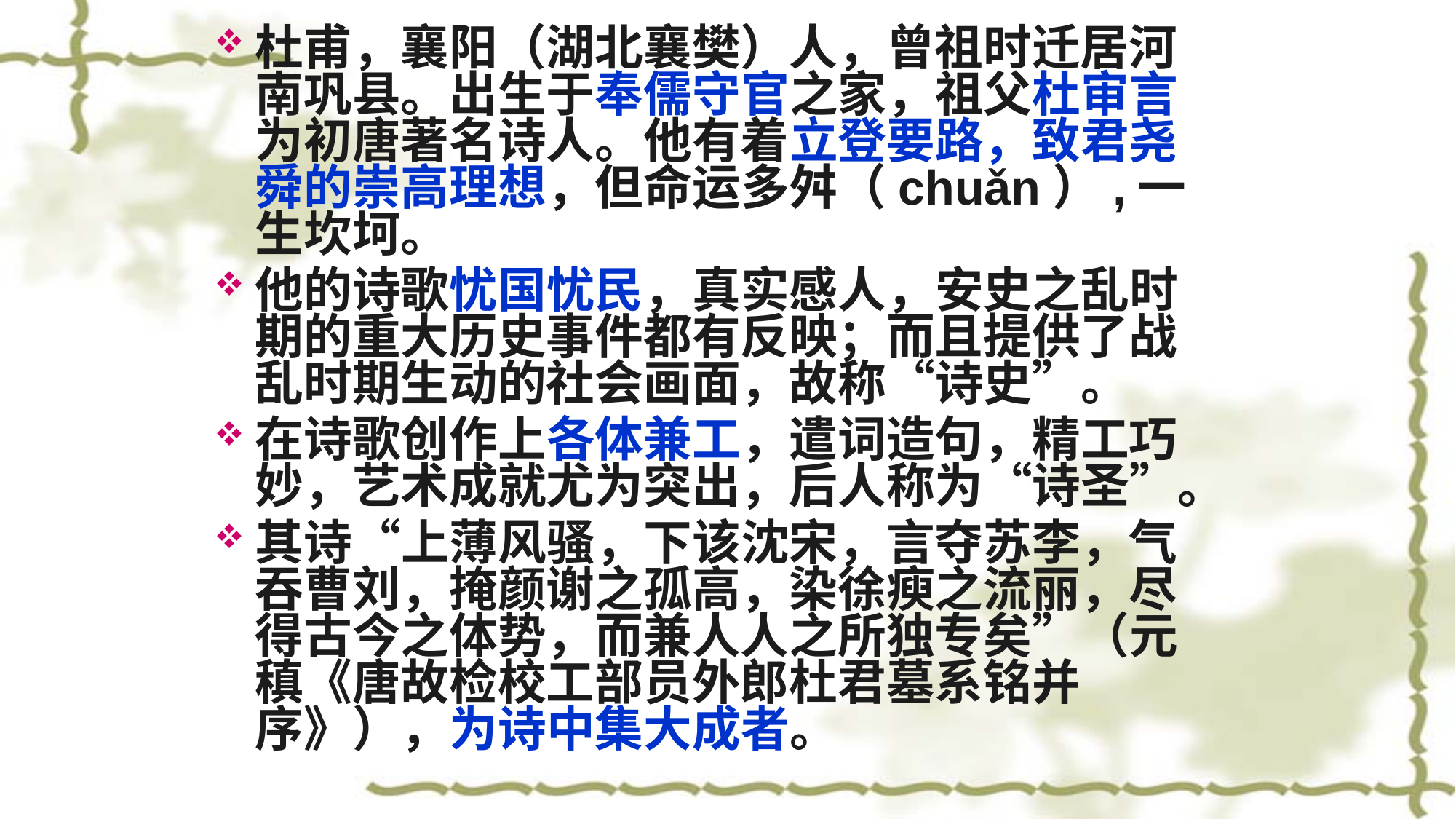

杜甫，襄阳（湖北襄樊）人，曾祖时迁居河南巩县。出生于奉儒守官之家，祖父杜审言为初唐著名诗人。他有着立登要路，致君尧舜的崇高理想，但命运多舛（chuǎn）,一生坎坷。
他的诗歌忧国忧民，真实感人，安史之乱时期的重大历史事件都有反映；而且提供了战乱时期生动的社会画面，故称“诗史”。
在诗歌创作上各体兼工，遣词造句，精工巧妙，艺术成就尤为突出，后人称为“诗圣”。
其诗“上薄风骚，下该沈宋，言夺苏李，气吞曹刘，掩颜谢之孤高，染徐瘐之流丽，尽得古今之体势，而兼人人之所独专矣”（元稹《唐故检校工部员外郎杜君墓系铭并序》），为诗中集大成者。

#